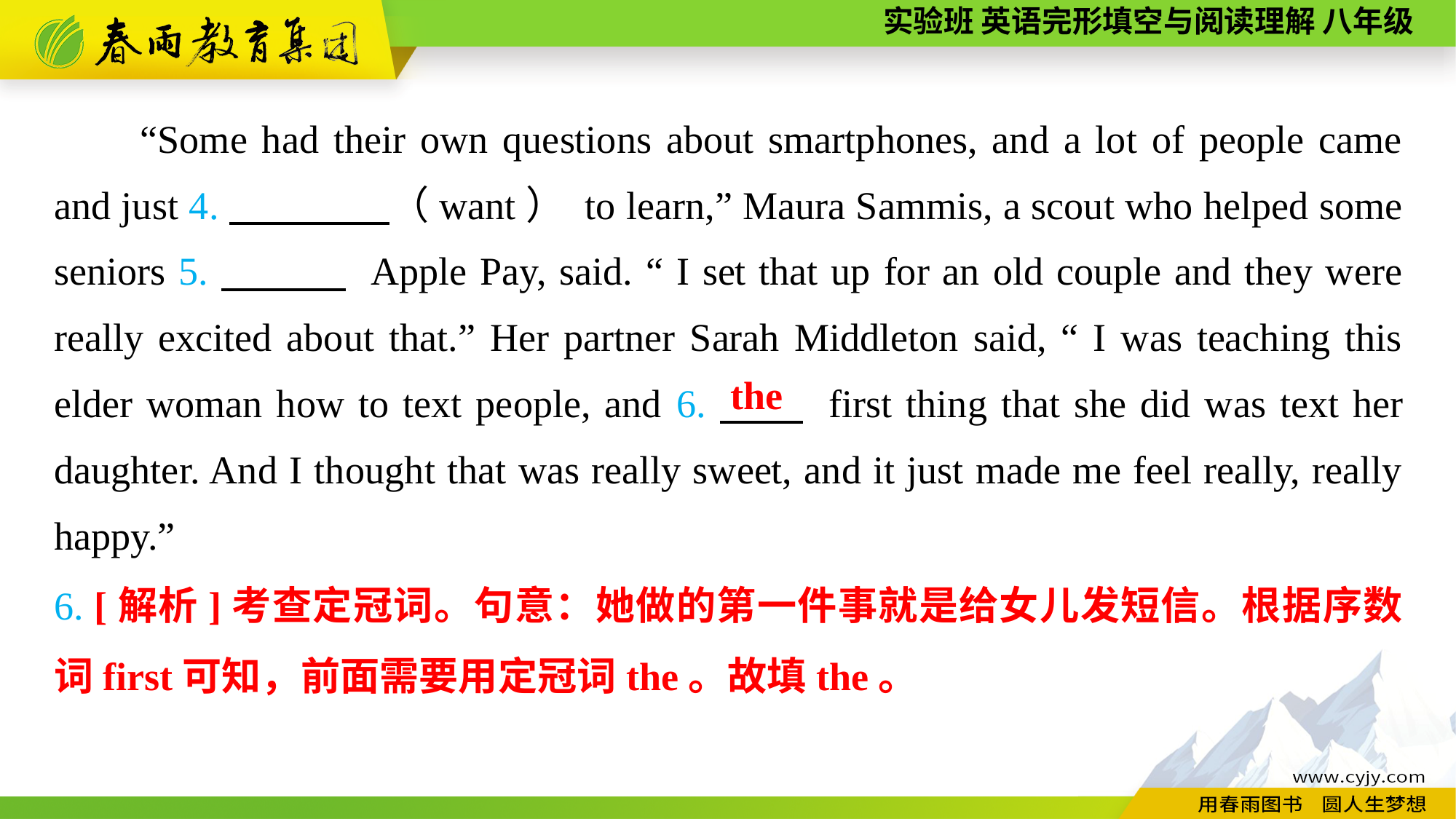

“Some had their own questions about smartphones, and a lot of people came and just 4.　　　　（want） to learn,” Maura Sammis, a scout who helped some seniors 5.　　　 Apple Pay, said. “ I set that up for an old couple and they were really excited about that.” Her partner Sarah Middleton said, “ I was teaching this elder woman how to text people, and 6.　　 first thing that she did was text her daughter. And I thought that was really sweet, and it just made me feel really, really happy.”
the
6. [解析]考查定冠词。句意：她做的第一件事就是给女儿发短信。根据序数词first可知，前面需要用定冠词the。故填the。